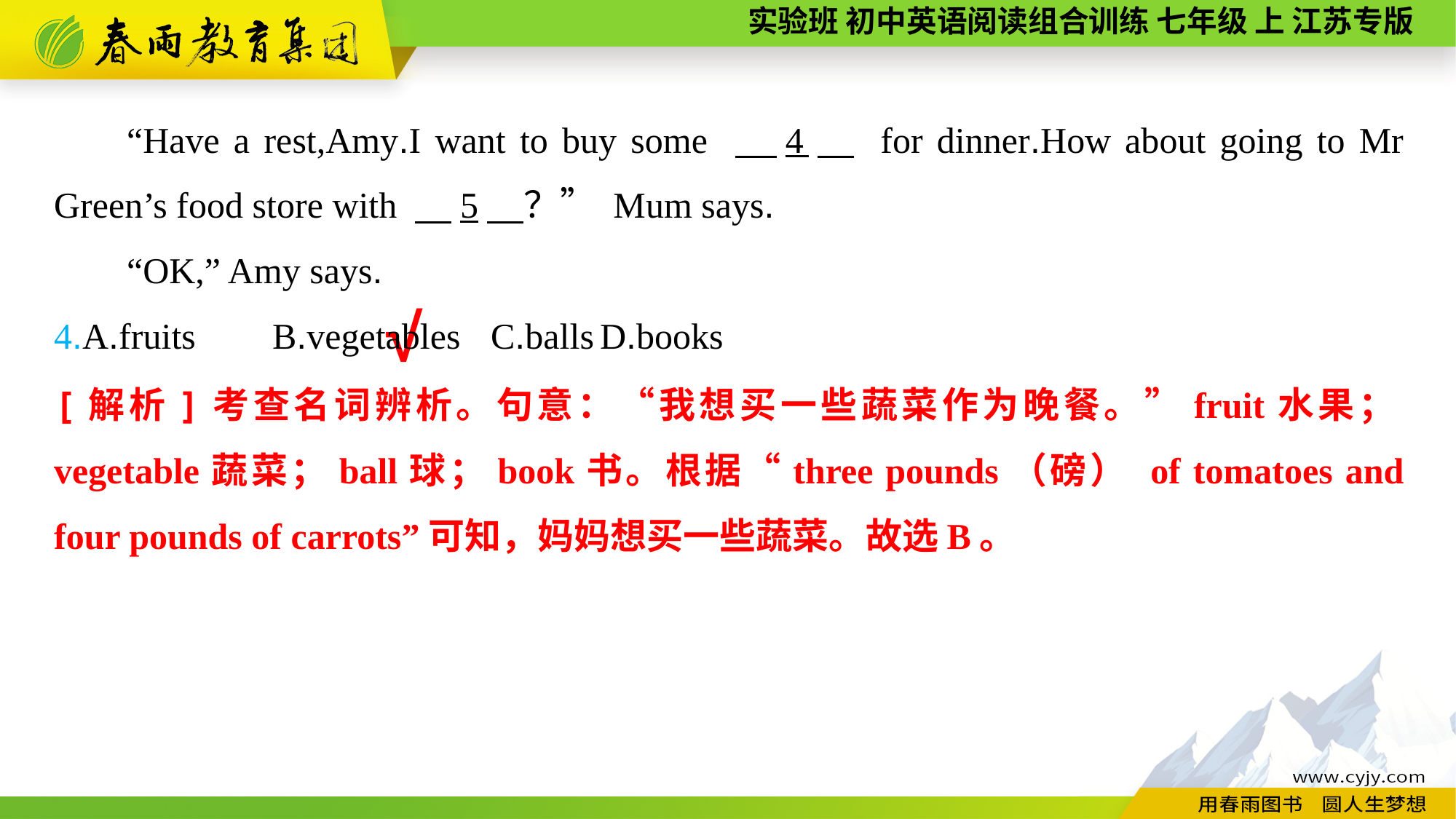

“Have a rest,Amy.I want to buy some 　4　 for dinner.How about going to Mr Green’s food store with 　5　？” Mum says.
“OK,” Amy says.
4.A.fruits	B.vegetables	C.balls	D.books
√
[解析]考查名词辨析。句意：“我想买一些蔬菜作为晚餐。”fruit水果；vegetable蔬菜；ball球；book书。根据“three pounds（磅） of tomatoes and four pounds of carrots”可知，妈妈想买一些蔬菜。故选B。